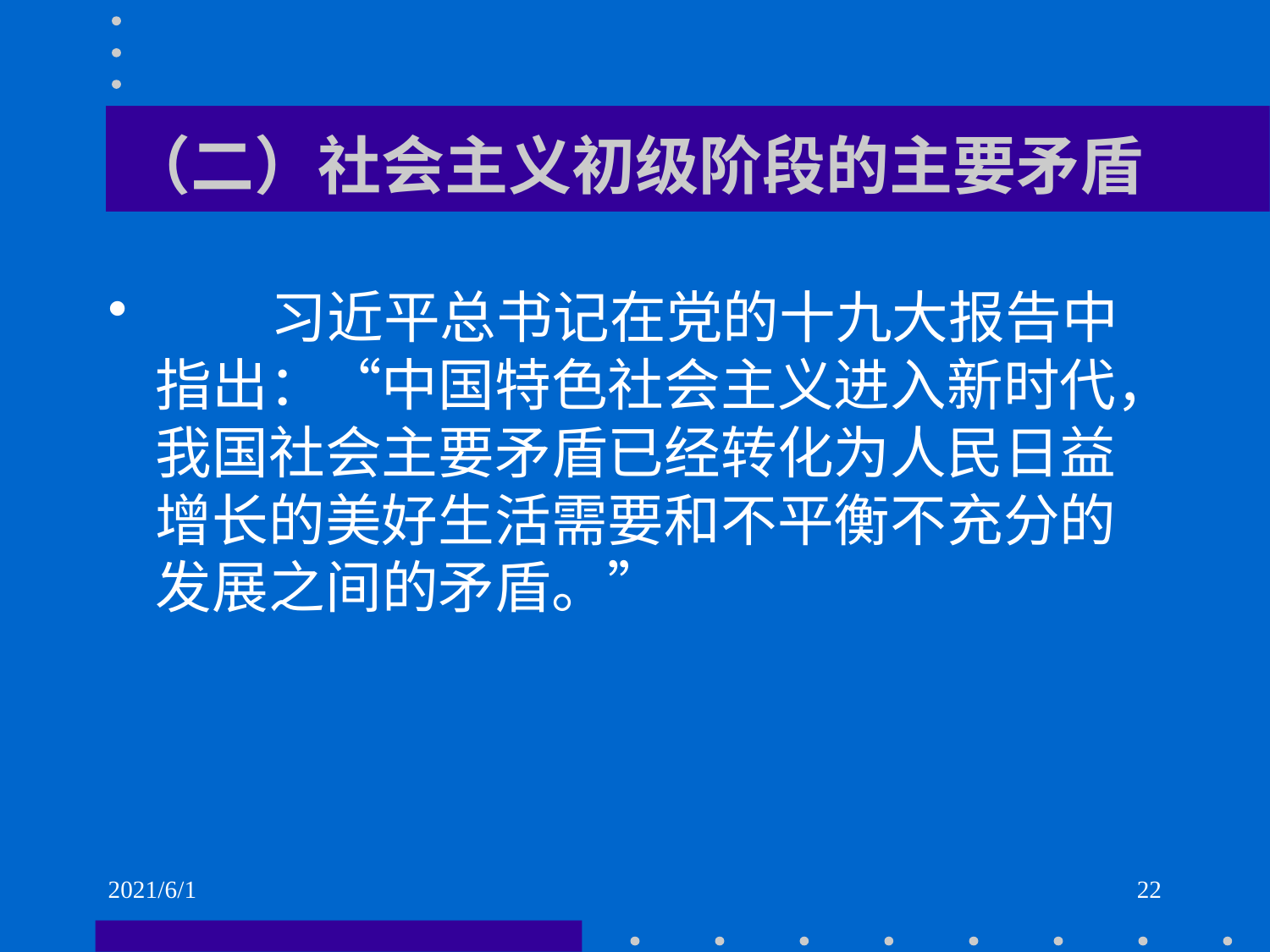

# （二）社会主义初级阶段的主要矛盾
        习近平总书记在党的十九大报告中指出：“中国特色社会主义进入新时代，我国社会主要矛盾已经转化为人民日益增长的美好生活需要和不平衡不充分的发展之间的矛盾。”
2021/6/1
22